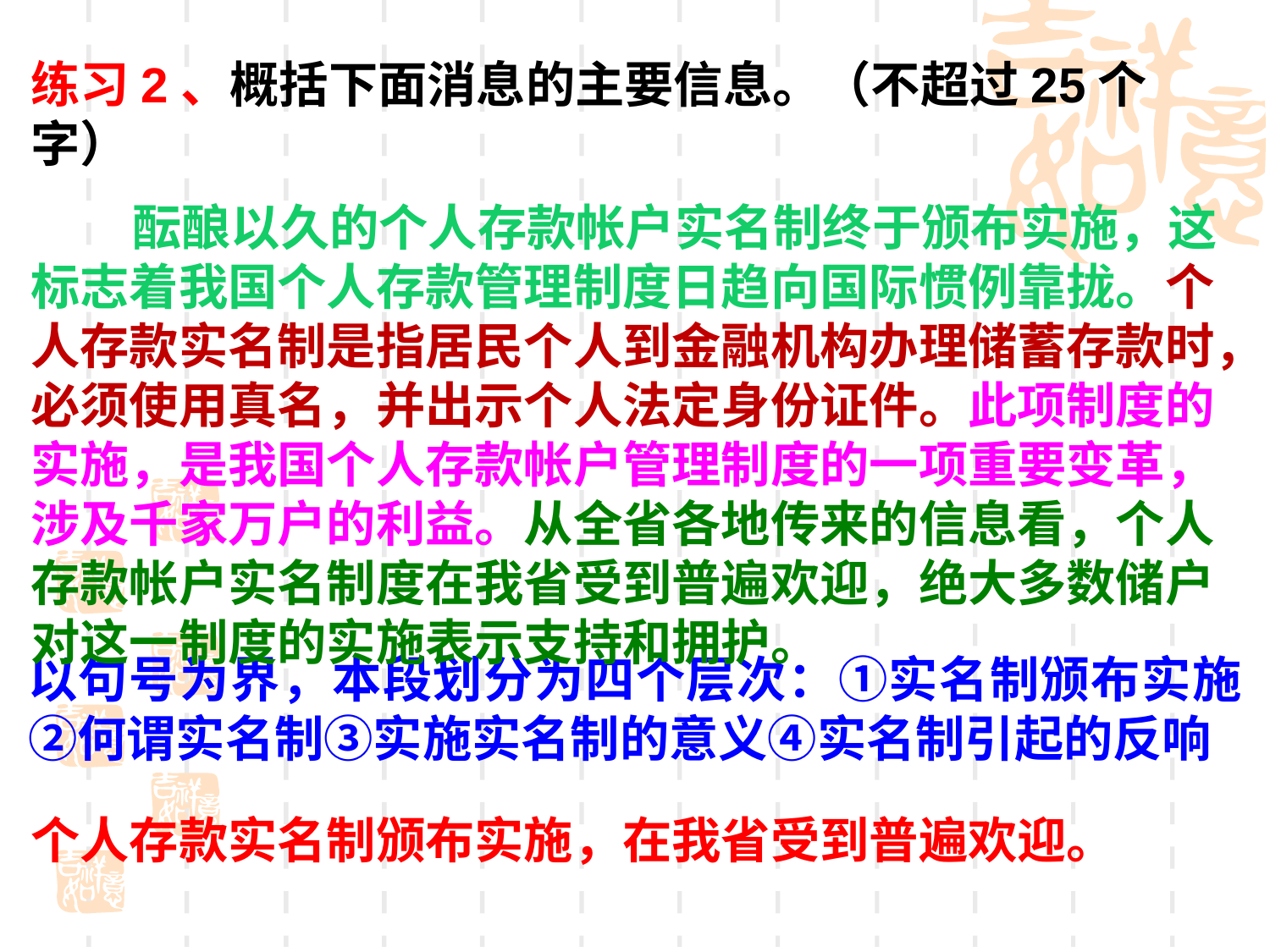

练习2、概括下面消息的主要信息。（不超过25个字）
        酝酿以久的个人存款帐户实名制终于颁布实施，这标志着我国个人存款管理制度日趋向国际惯例靠拢。个人存款实名制是指居民个人到金融机构办理储蓄存款时，必须使用真名，并出示个人法定身份证件。此项制度的实施，是我国个人存款帐户管理制度的一项重要变革，涉及千家万户的利益。从全省各地传来的信息看，个人存款帐户实名制度在我省受到普遍欢迎，绝大多数储户对这一制度的实施表示支持和拥护。
以句号为界，本段划分为四个层次：①实名制颁布实施②何谓实名制③实施实名制的意义④实名制引起的反响
个人存款实名制颁布实施，在我省受到普遍欢迎。